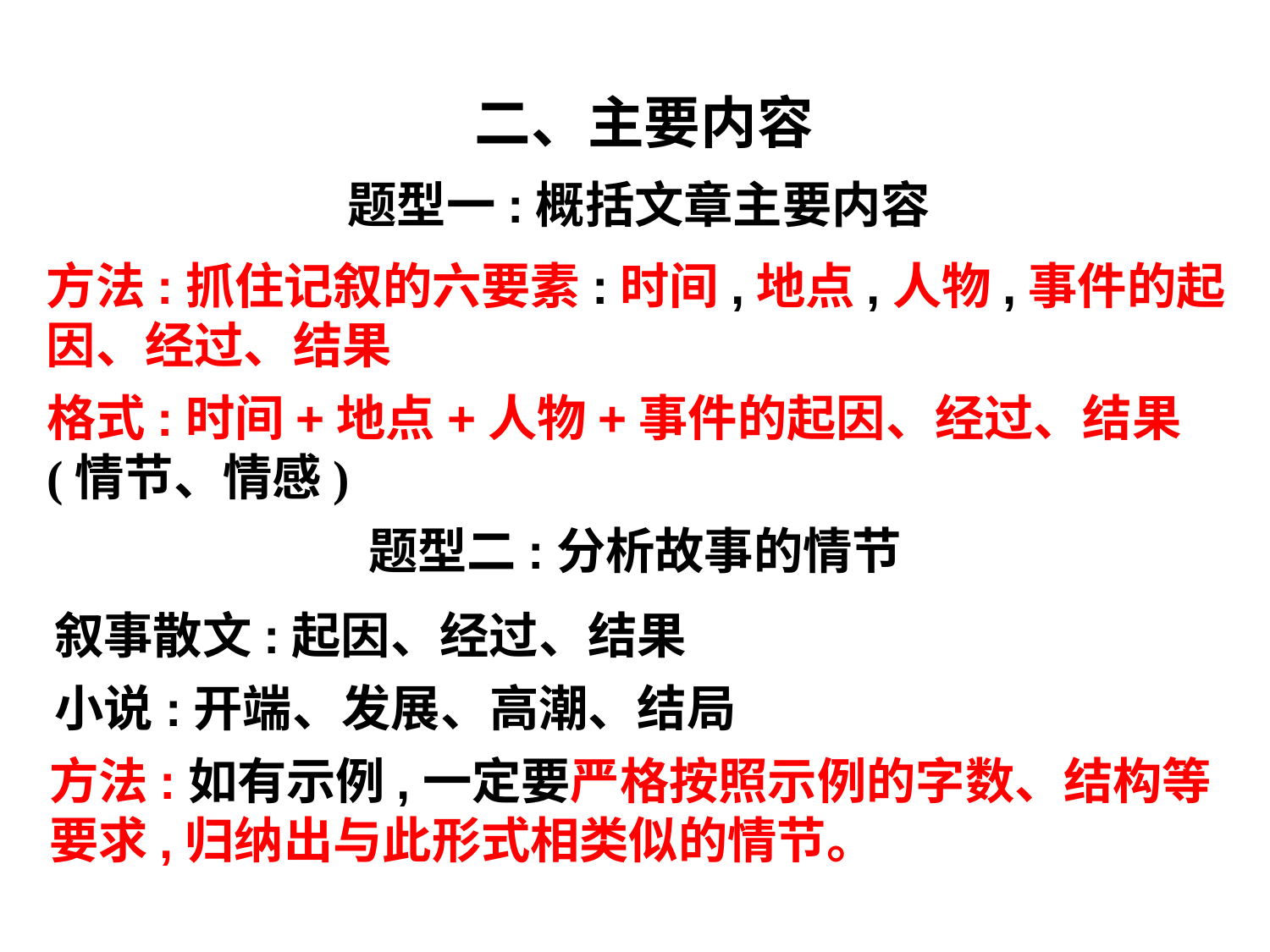

二、主要内容

题型一:概括文章主要内容

方法:抓住记叙的六要素:时间,地点,人物,事件的起因、经过、结果
格式:时间+地点+人物+事件的起因、经过、结果(情节、情感)
题型二:分析故事的情节
叙事散文:起因、经过、结果
小说:开端、发展、高潮、结局
方法:如有示例,一定要严格按照示例的字数、结构等要求,归纳出与此形式相类似的情节。